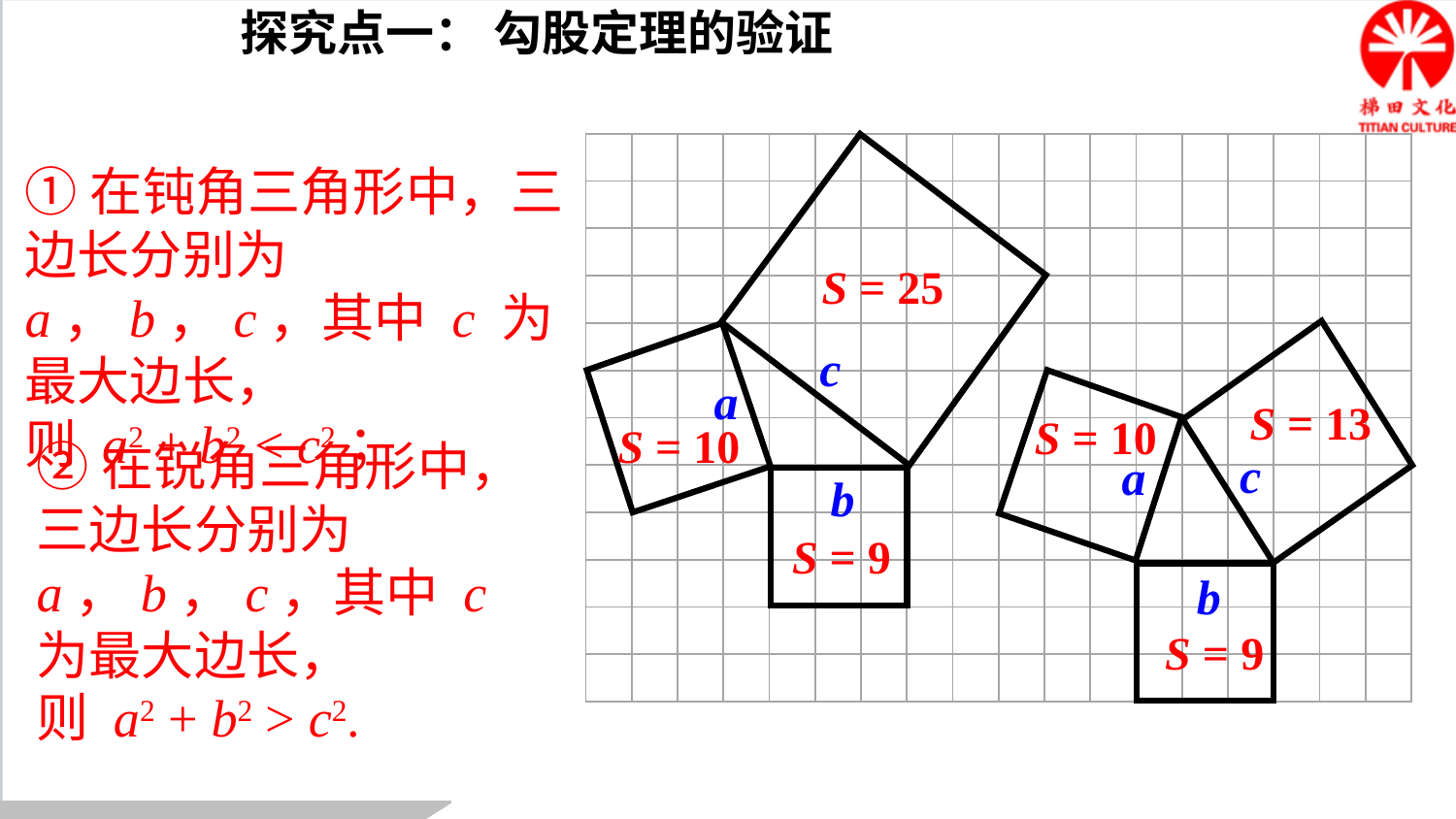

探究点一： 勾股定理的验证
|  |  |  |  |  |  |  |  |  |  |  |  |  |  |  |  |  |  |
| --- | --- | --- | --- | --- | --- | --- | --- | --- | --- | --- | --- | --- | --- | --- | --- | --- | --- |
|  |  |  |  |  |  |  |  |  |  |  |  |  |  |  |  |  |  |
|  |  |  |  |  |  |  |  |  |  |  |  |  |  |  |  |  |  |
|  |  |  |  |  |  |  |  |  |  |  |  |  |  |  |  |  |  |
|  |  |  |  |  |  |  |  |  |  |  |  |  |  |  |  |  |  |
|  |  |  |  |  |  |  |  |  |  |  |  |  |  |  |  |  |  |
|  |  |  |  |  |  |  |  |  |  |  |  |  |  |  |  |  |  |
|  |  |  |  |  |  |  |  |  |  |  |  |  |  |  |  |  |  |
|  |  |  |  |  |  |  |  |  |  |  |  |  |  |  |  |  |  |
|  |  |  |  |  |  |  |  |  |  |  |  |  |  |  |  |  |  |
|  |  |  |  |  |  |  |  |  |  |  |  |  |  |  |  |  |  |
|  |  |  |  |  |  |  |  |  |  |  |  |  |  |  |  |  |  |

①在钝角三角形中，三边长分别为a，b，c，其中 c 为最大边长，
则 a2 + b2 < c2；
S = 25

c
a

c
a
b

b

S = 13
S = 10
S = 10
②在锐角三角形中，
三边长分别为a，b，c，其中 c 为最大边长，
则 a2 + b2 > c2.
S = 9
S = 9